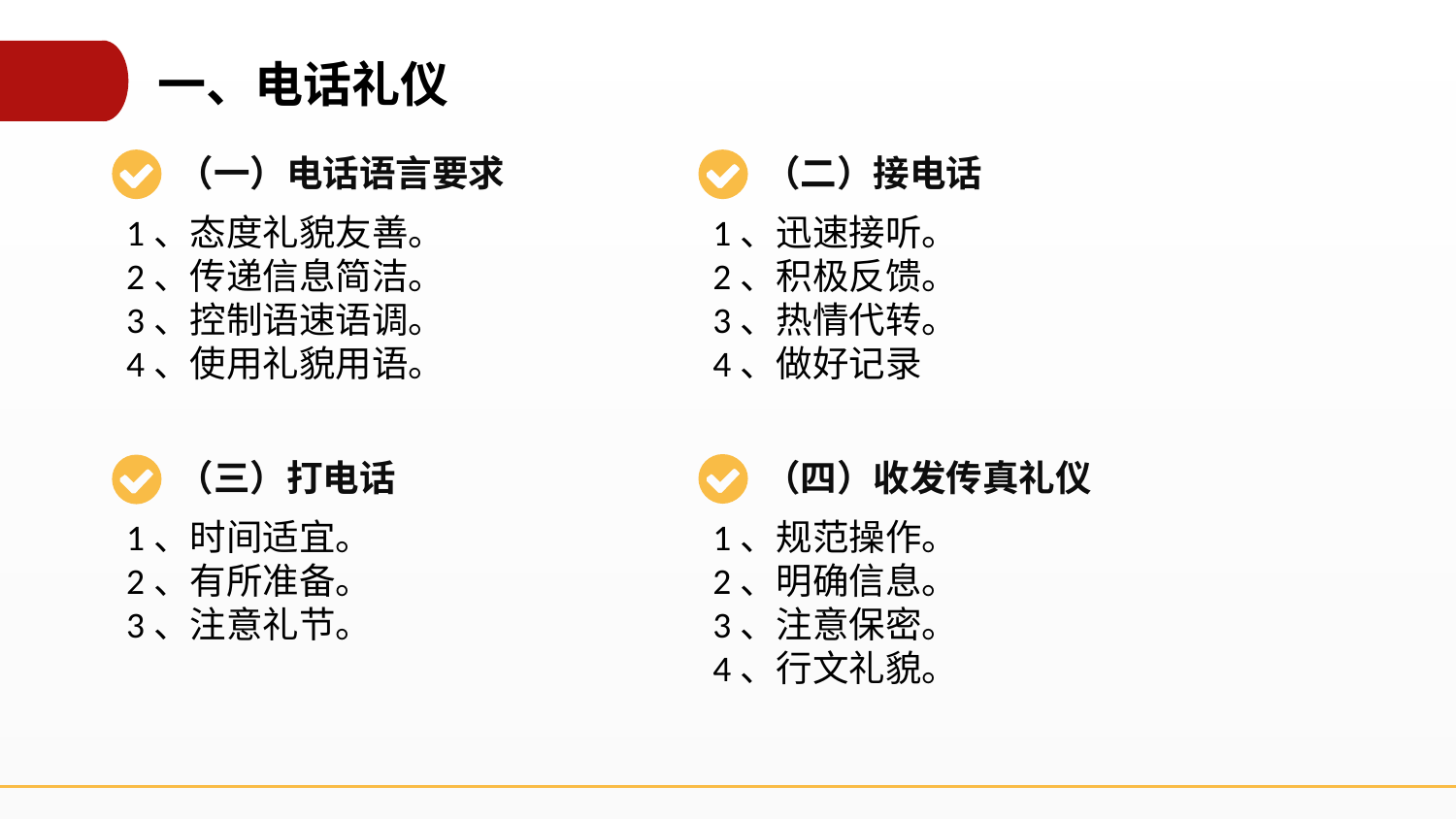

一、电话礼仪

（一）电话语言要求
（二）接电话
1、态度礼貌友善。
2、传递信息简洁。
3、控制语速语调。
4、使用礼貌用语。
1、迅速接听。
2、积极反馈。
3、热情代转。
4、做好记录

（四）收发传真礼仪
（三）打电话
1、规范操作。
2、明确信息。
3、注意保密。
4、行文礼貌。
1、时间适宜。
2、有所准备。
3、注意礼节。